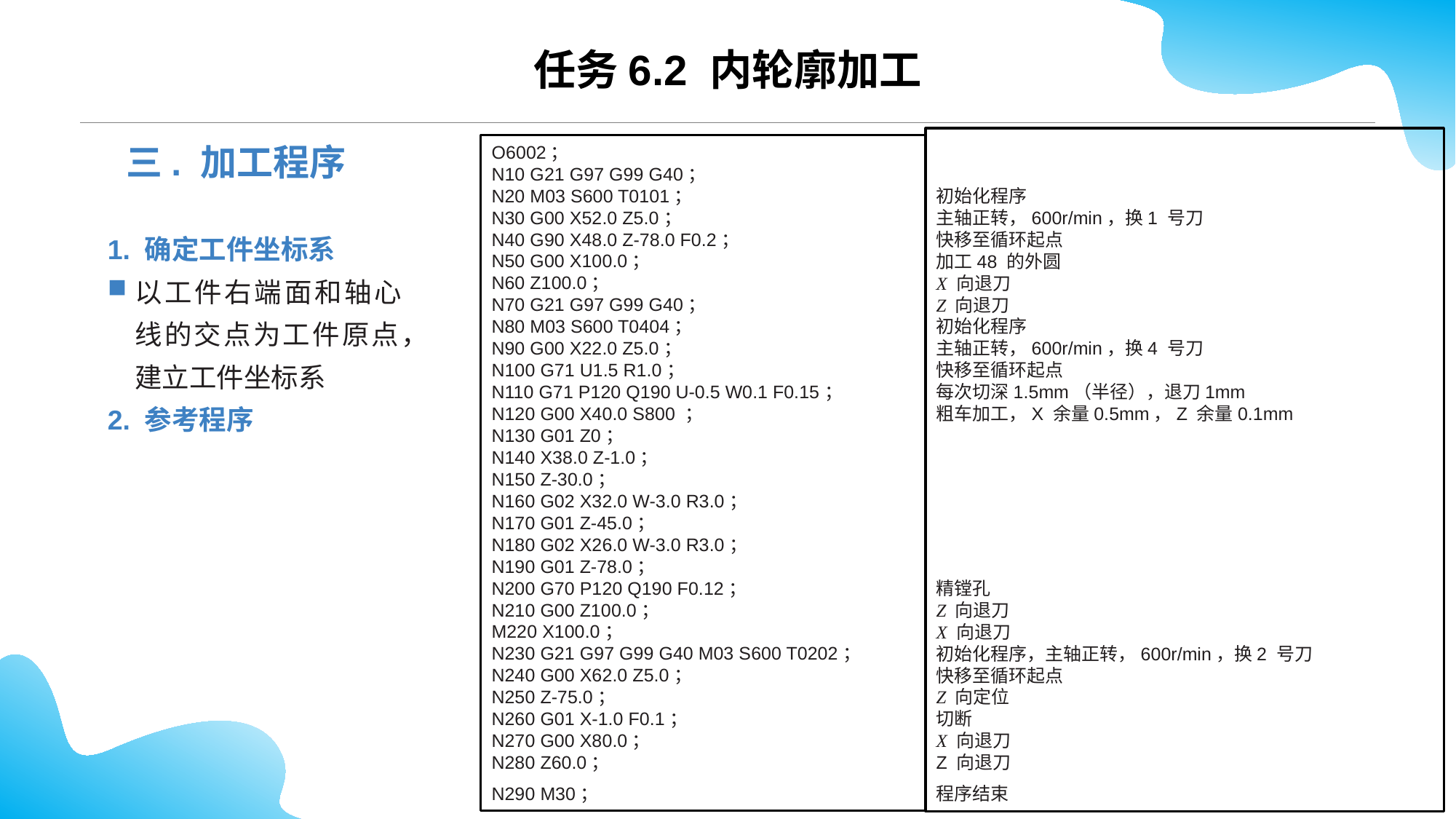

CONTENTS
任务6.2 内轮廓加工

初始化程序
主轴正转，600r/min，换1 号刀
快移至循环起点
加工48 的外圆
X 向退刀
Z 向退刀
初始化程序
主轴正转，600r/min，换4 号刀
快移至循环起点
每次切深1.5mm（半径），退刀1mm
粗车加工，X 余量0.5mm，Z 余量0.1mm

精镗孔
Z 向退刀
X 向退刀
初始化程序，主轴正转，600r/min，换2 号刀
快移至循环起点
Z 向定位
切断
X 向退刀
Z 向退刀
程序结束
O6002；
N10 G21 G97 G99 G40；
N20 M03 S600 T0101；
N30 G00 X52.0 Z5.0；
N40 G90 X48.0 Z-78.0 F0.2；
N50 G00 X100.0；
N60 Z100.0；
N70 G21 G97 G99 G40；
N80 M03 S600 T0404；
N90 G00 X22.0 Z5.0；
N100 G71 U1.5 R1.0；
N110 G71 P120 Q190 U-0.5 W0.1 F0.15；
N120 G00 X40.0 S800 ；
N130 G01 Z0；
N140 X38.0 Z-1.0；
N150 Z-30.0；
N160 G02 X32.0 W-3.0 R3.0；
N170 G01 Z-45.0；
N180 G02 X26.0 W-3.0 R3.0；
N190 G01 Z-78.0；
N200 G70 P120 Q190 F0.12；
N210 G00 Z100.0；
M220 X100.0；
N230 G21 G97 G99 G40 M03 S600 T0202；
N240 G00 X62.0 Z5.0；
N250 Z-75.0；
N260 G01 X-1.0 F0.1；
N270 G00 X80.0；
N280 Z60.0；
N290 M30；
三. 加工程序
1. 确定工件坐标系
以工件右端面和轴心线的交点为工件原点，建立工件坐标系
2. 参考程序